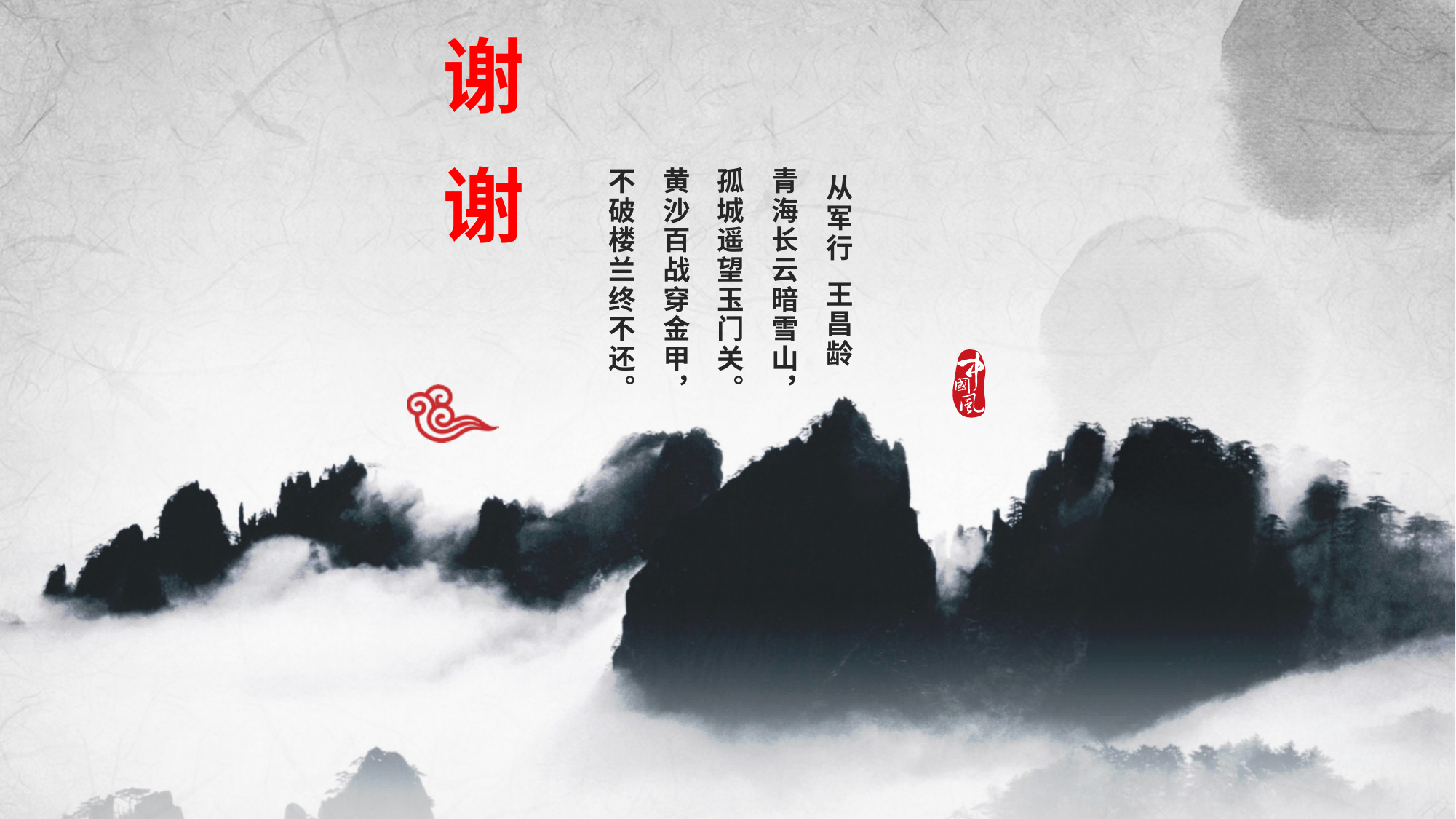

# 谢  谢
从军行  王昌龄
青海长云暗雪山，
孤城遥望玉门关。
黄沙百战穿金甲，
不破楼兰终不还。